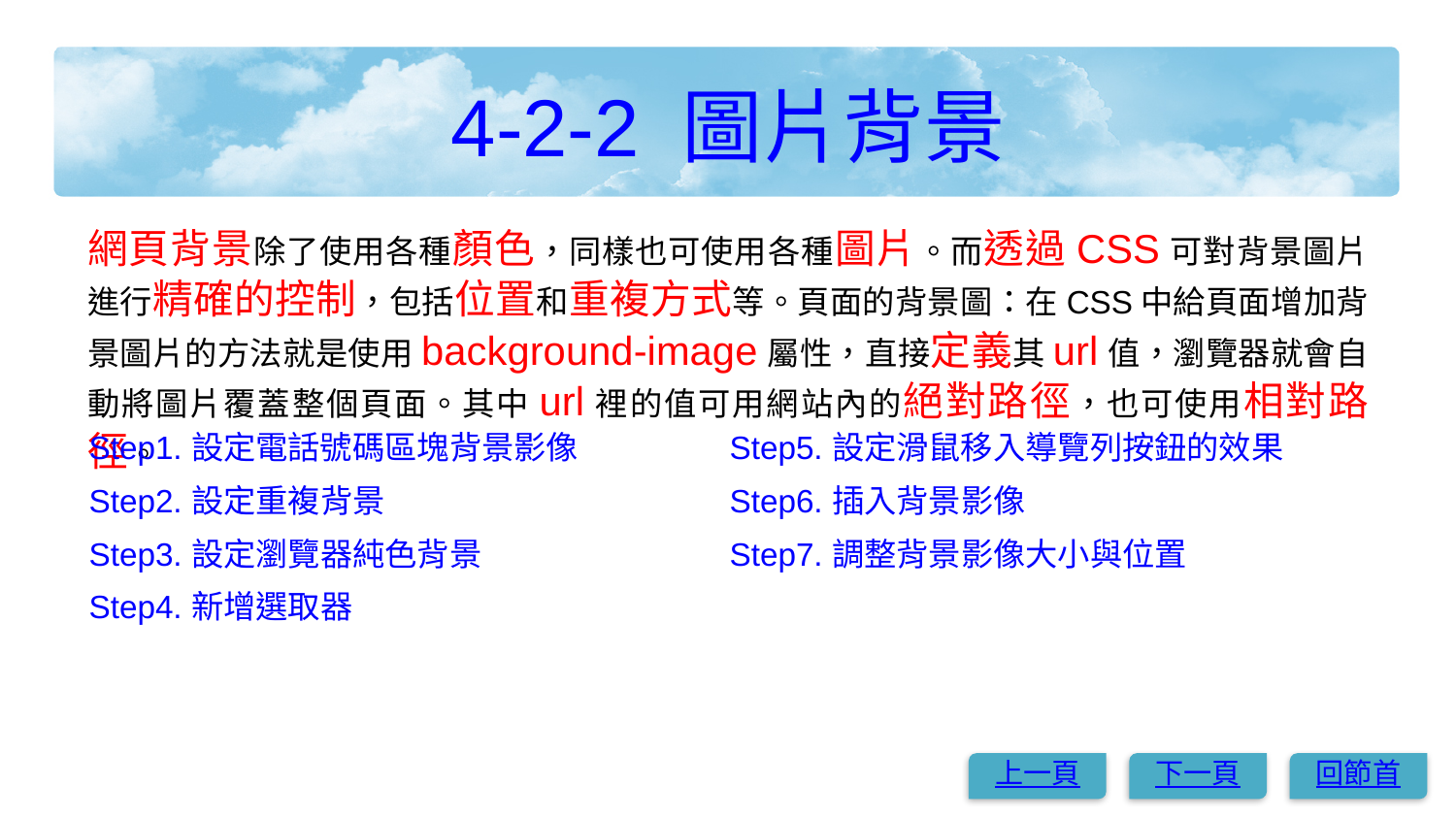

# 4-2-2 圖片背景
網頁背景除了使用各種顏色，同樣也可使用各種圖片。而透過CSS可對背景圖片進行精確的控制，包括位置和重複方式等。頁面的背景圖：在CSS中給頁面增加背景圖片的方法就是使用background-image屬性，直接定義其url值，瀏覽器就會自動將圖片覆蓋整個頁面。其中url裡的值可用網站內的絕對路徑，也可使用相對路徑。
Step1. 設定電話號碼區塊背景影像
Step2. 設定重複背景
Step3. 設定瀏覽器純色背景
Step4. 新增選取器
Step5. 設定滑鼠移入導覽列按鈕的效果
Step6. 插入背景影像
Step7. 調整背景影像大小與位置

上一頁
下一頁
回節首